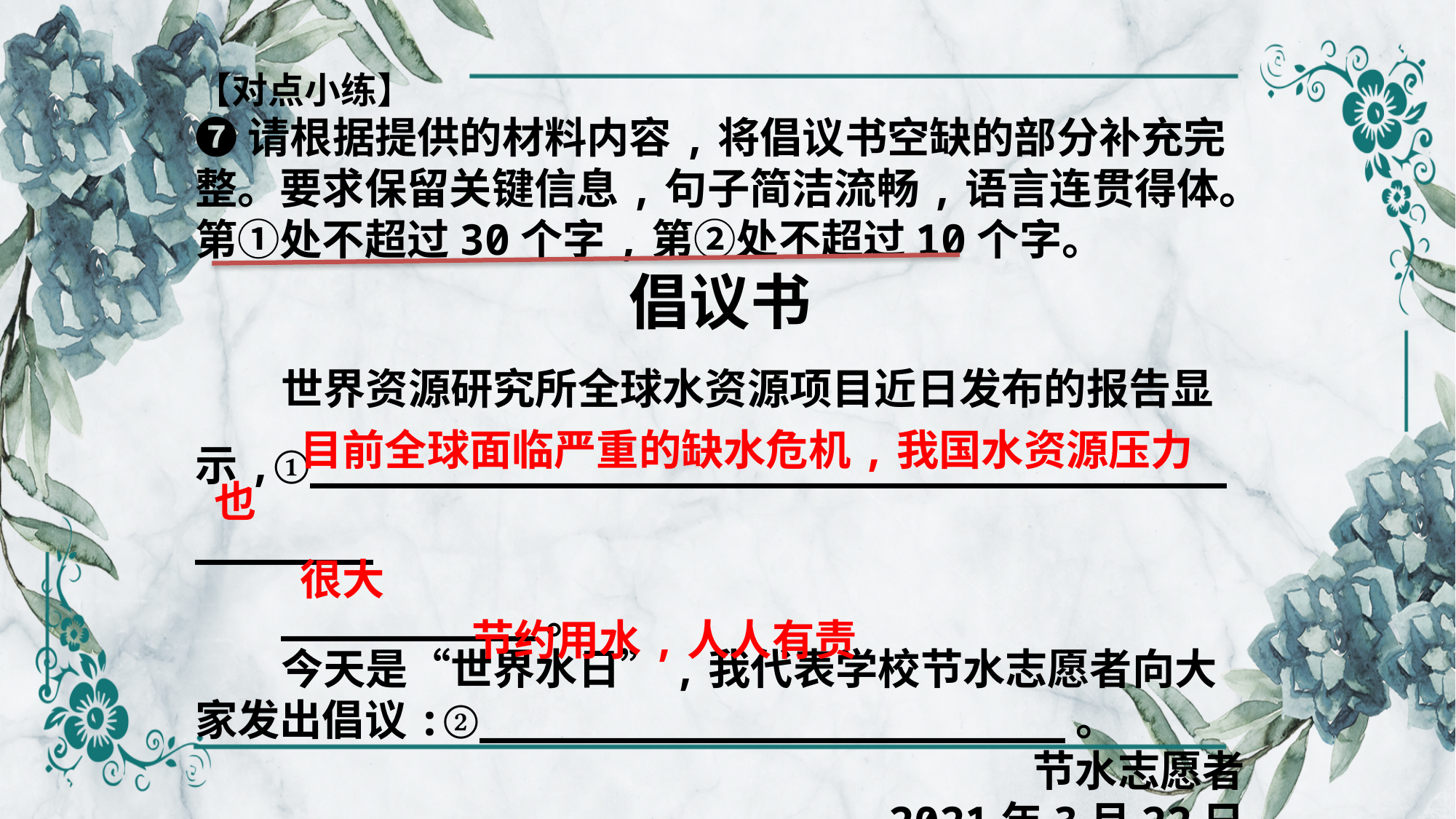

【对点小练】
❼请根据提供的材料内容,将倡议书空缺的部分补充完整。要求保留关键信息,句子简洁流畅,语言连贯得体。
第①处不超过30个字,第②处不超过10个字。
倡议书
世界资源研究所全球水资源项目近日发布的报告显示,①___________________________________________
__________。
今天是“世界水日”,我代表学校节水志愿者向大家发出倡议:②_______________________。
节水志愿者
2021年3月22日
目前全球面临严重的缺水危机,我国水资源压力也
很大
节约用水,人人有责